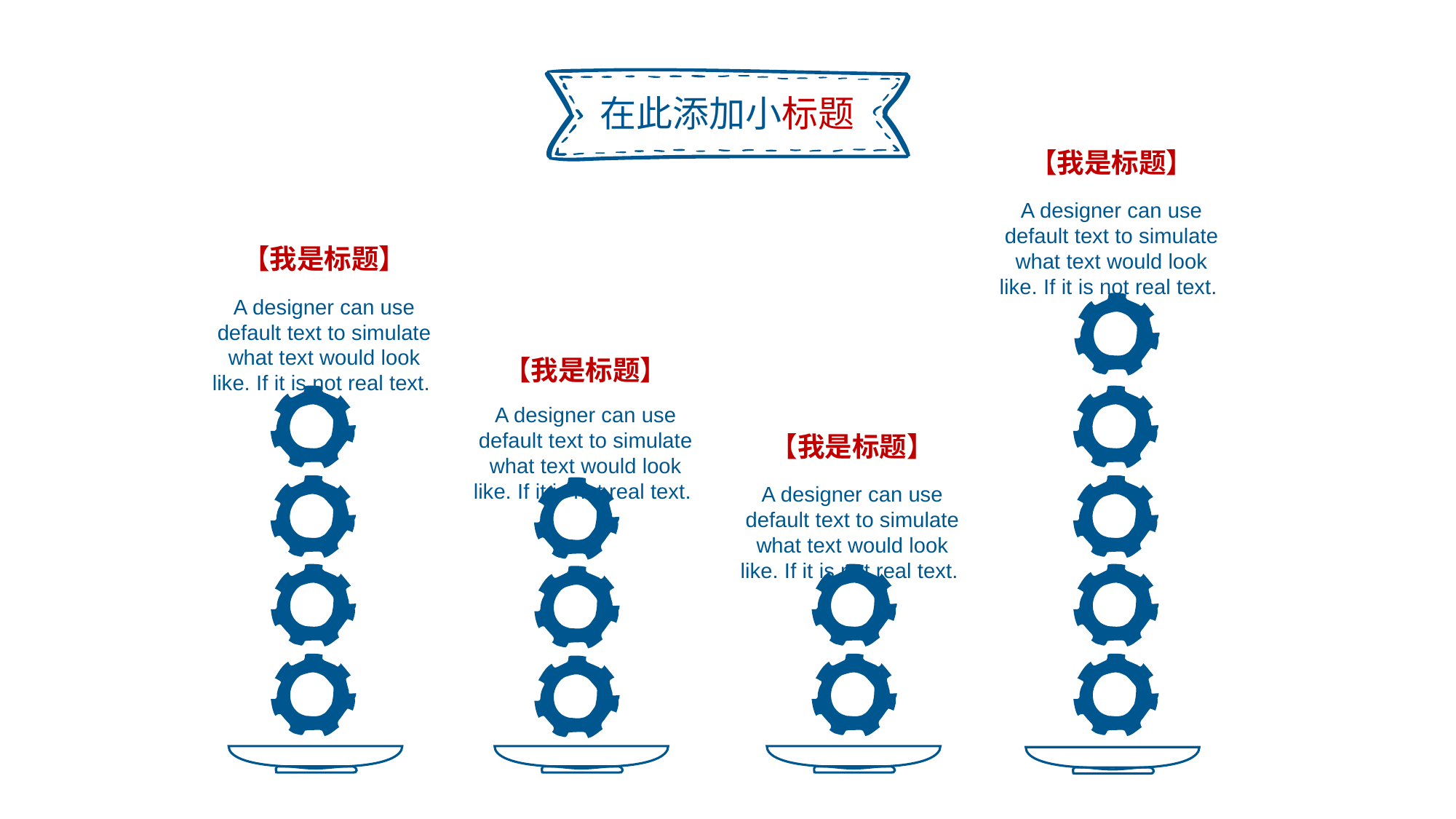

在此添加小标题
【我是标题】
A designer can use default text to simulate what text would look like. If it is not real text.
【我是标题】
A designer can use default text to simulate what text would look like. If it is not real text.

【我是标题】

A designer can use default text to simulate what text would look like. If it is not real text.
【我是标题】

A designer can use default text to simulate what text would look like. If it is not real text.